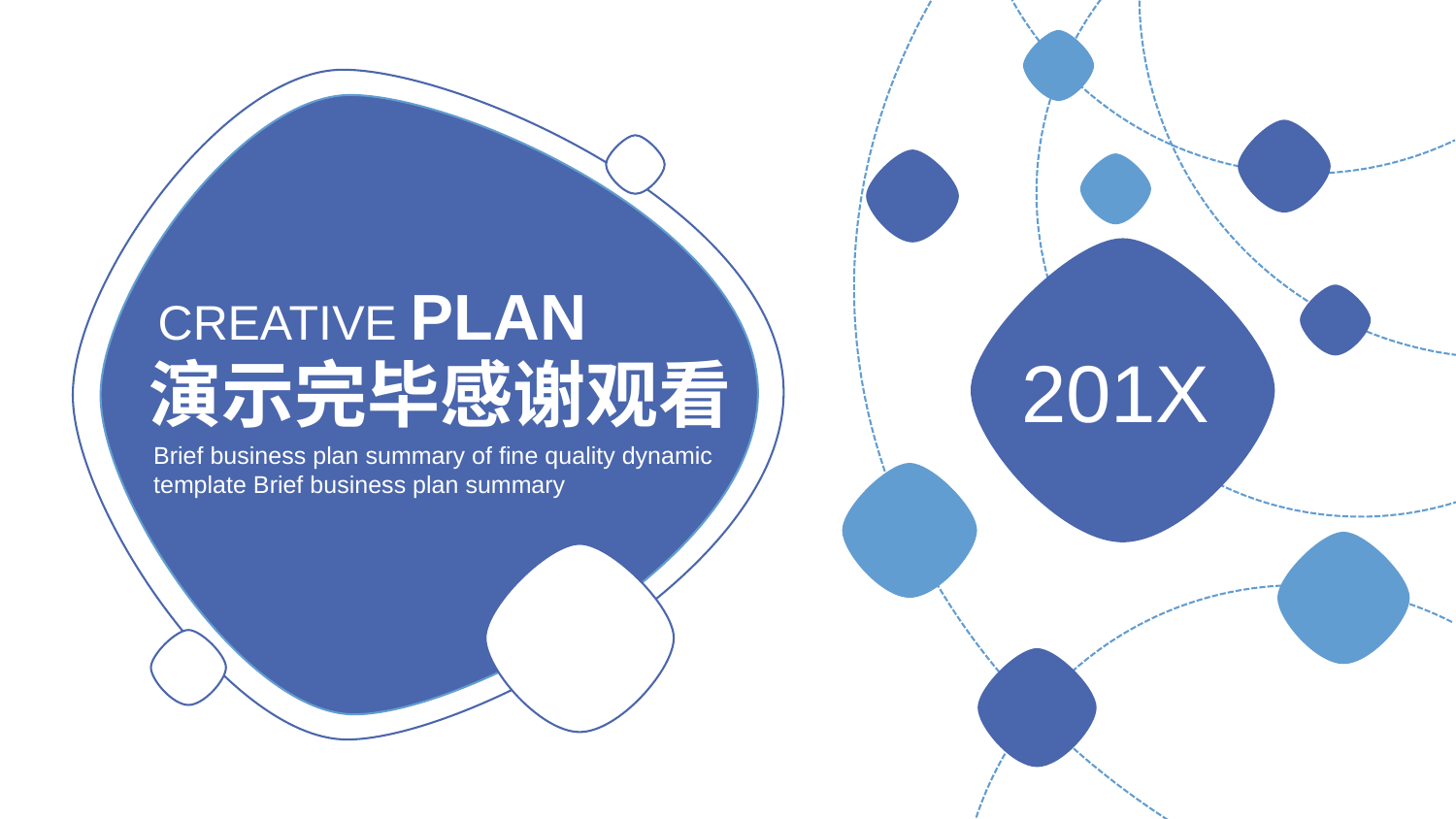

201X
CREATIVE PLAN

您的
圈徽
演示完毕感谢观看
Brief business plan summary of fine quality dynamic template Brief business plan summary